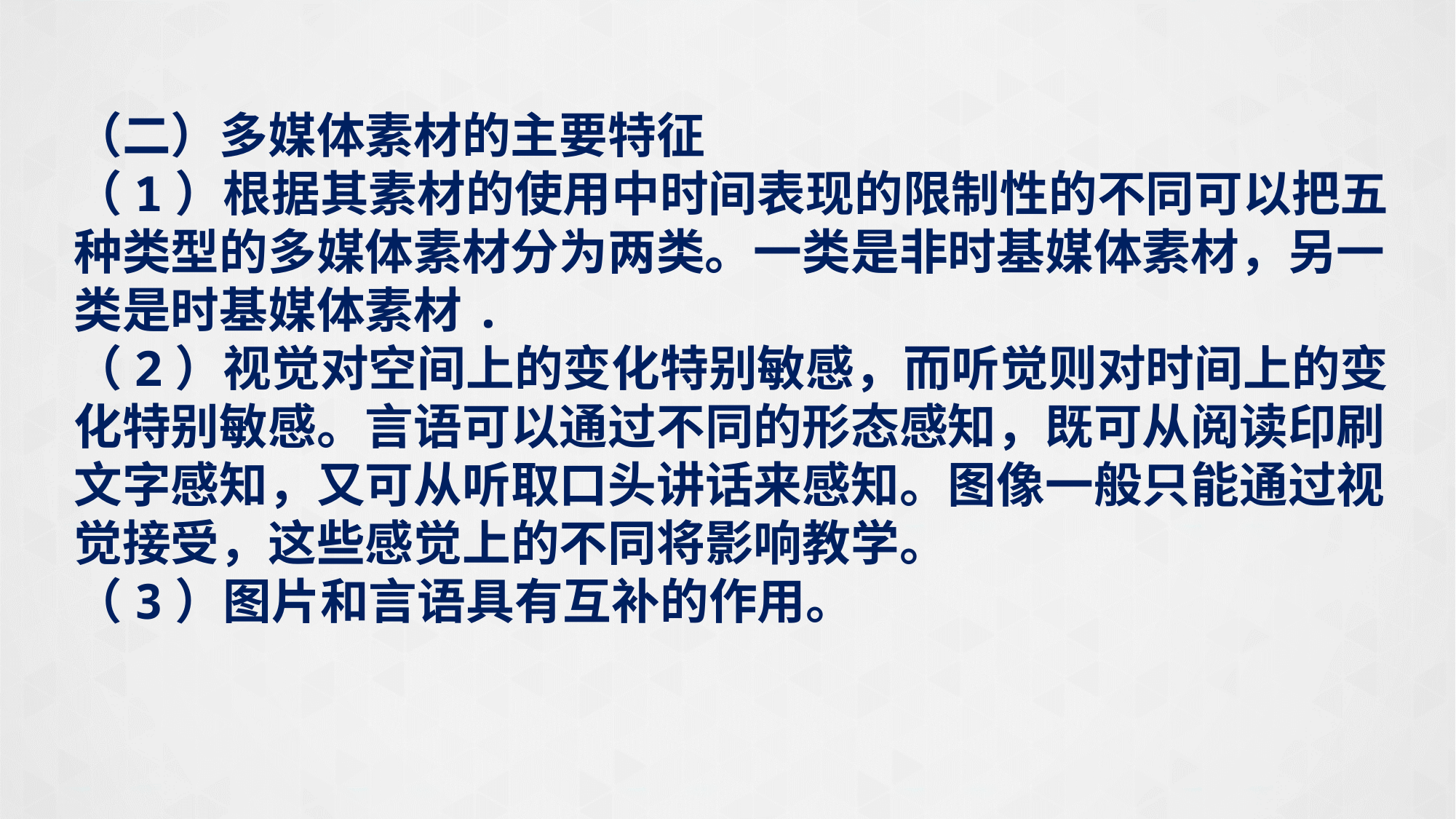

（二）多媒体素材的主要特征
（1）根据其素材的使用中时间表现的限制性的不同可以把五种类型的多媒体素材分为两类。一类是非时基媒体素材，另一类是时基媒体素材.
（2）视觉对空间上的变化特别敏感，而听觉则对时间上的变化特别敏感。言语可以通过不同的形态感知，既可从阅读印刷文字感知，又可从听取口头讲话来感知。图像一般只能通过视觉接受，这些感觉上的不同将影响教学。
（3）图片和言语具有互补的作用。